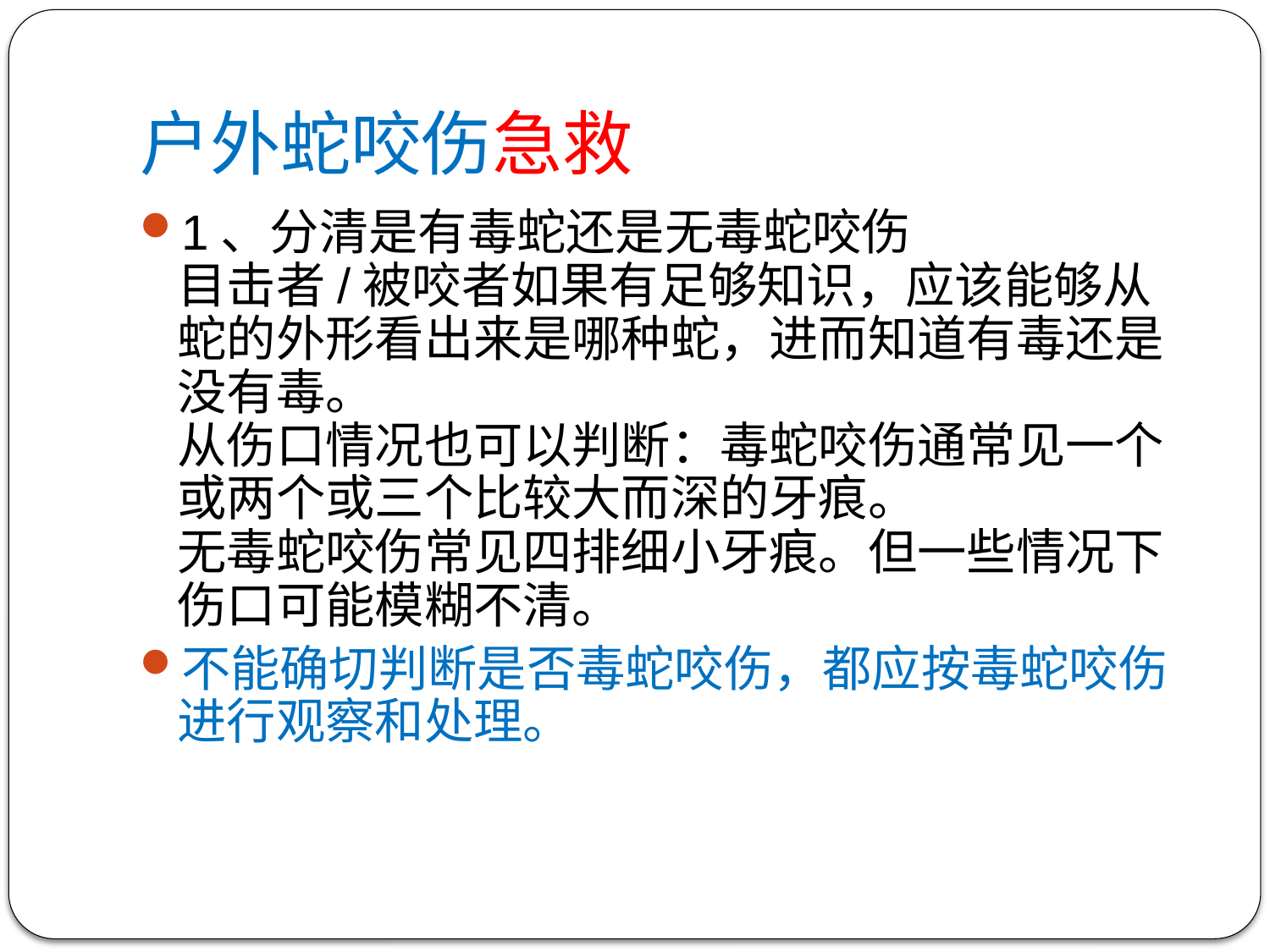

# 户外蛇咬伤急救
1、分清是有毒蛇还是无毒蛇咬伤
目击者/被咬者如果有足够知识，应该能够从蛇的外形看出来是哪种蛇，进而知道有毒还是没有毒。
从伤口情况也可以判断：毒蛇咬伤通常见一个或两个或三个比较大而深的牙痕。
无毒蛇咬伤常见四排细小牙痕。但一些情况下伤口可能模糊不清。
不能确切判断是否毒蛇咬伤，都应按毒蛇咬伤进行观察和处理。